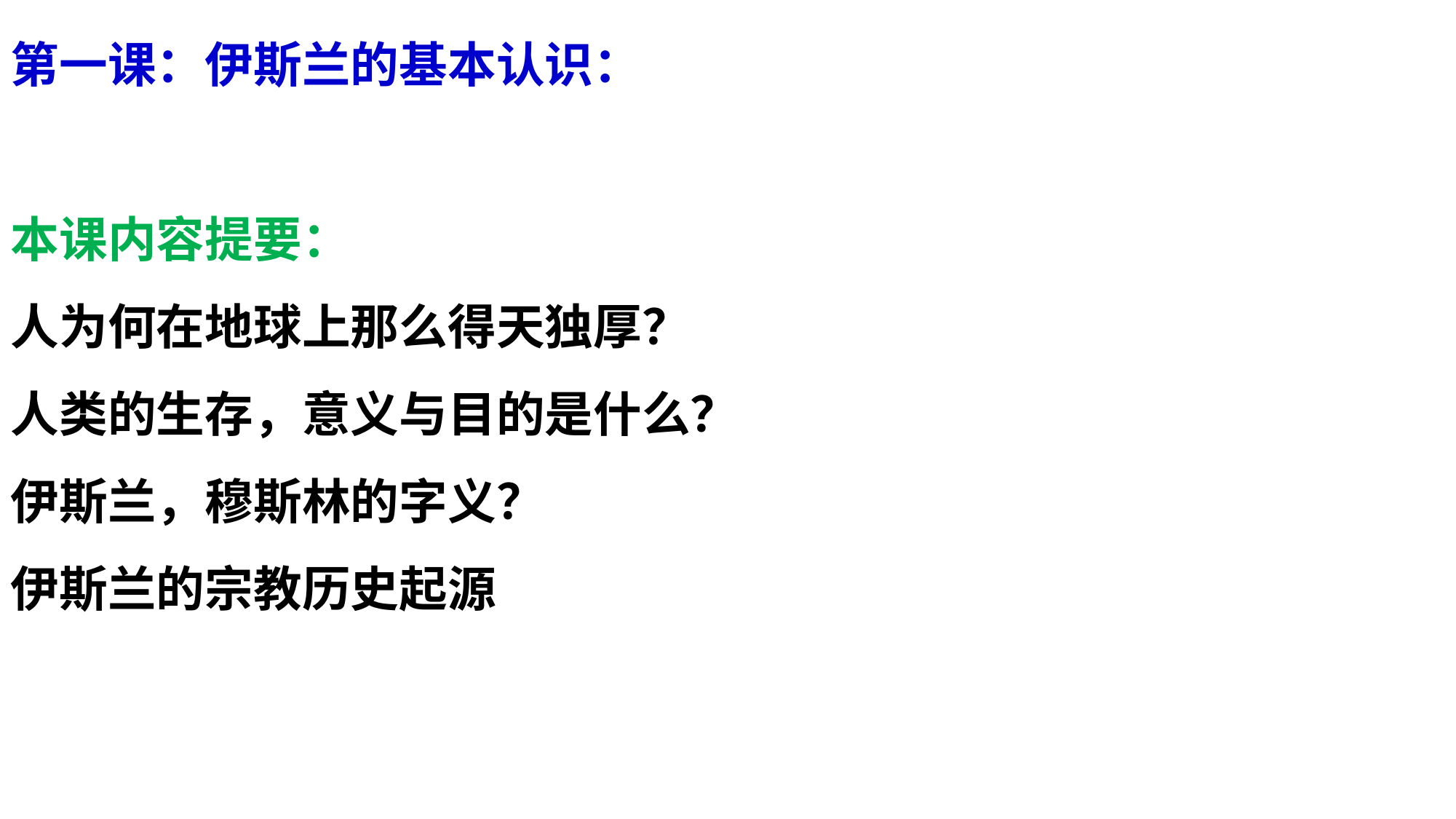

第一课：伊斯兰的基本认识：

本课内容提要：
人为何在地球上那么得天独厚？
人类的生存，意义与目的是什么？
伊斯兰，穆斯林的字义？
伊斯兰的宗教历史起源